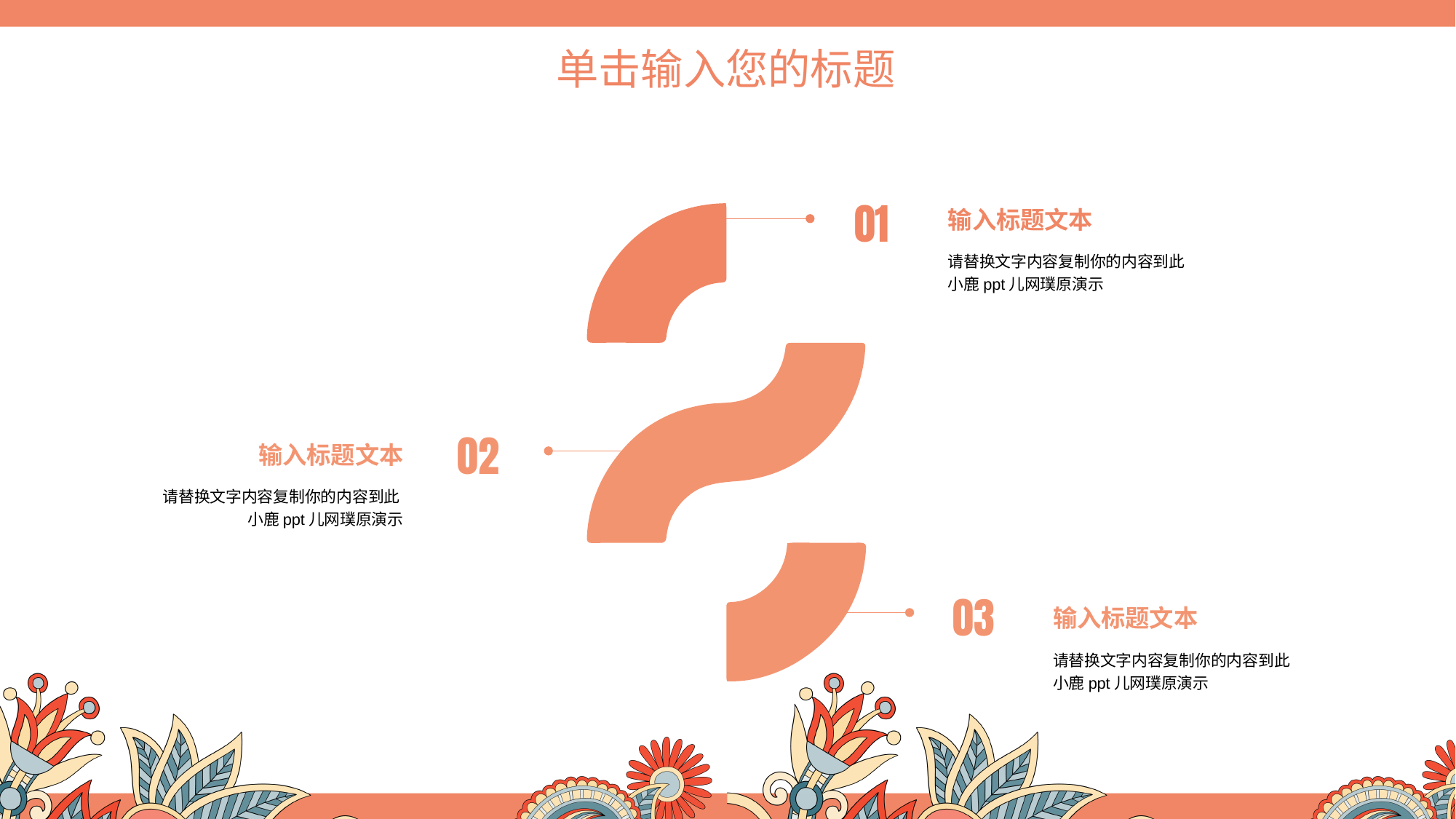

输入标题文本
01

请替换文字内容复制你的内容到此
小鹿ppt儿网璞原演示

输入标题文本
02
请替换文字内容复制你的内容到此
小鹿ppt儿网璞原演示

输入标题文本
03
请替换文字内容复制你的内容到此
小鹿ppt儿网璞原演示